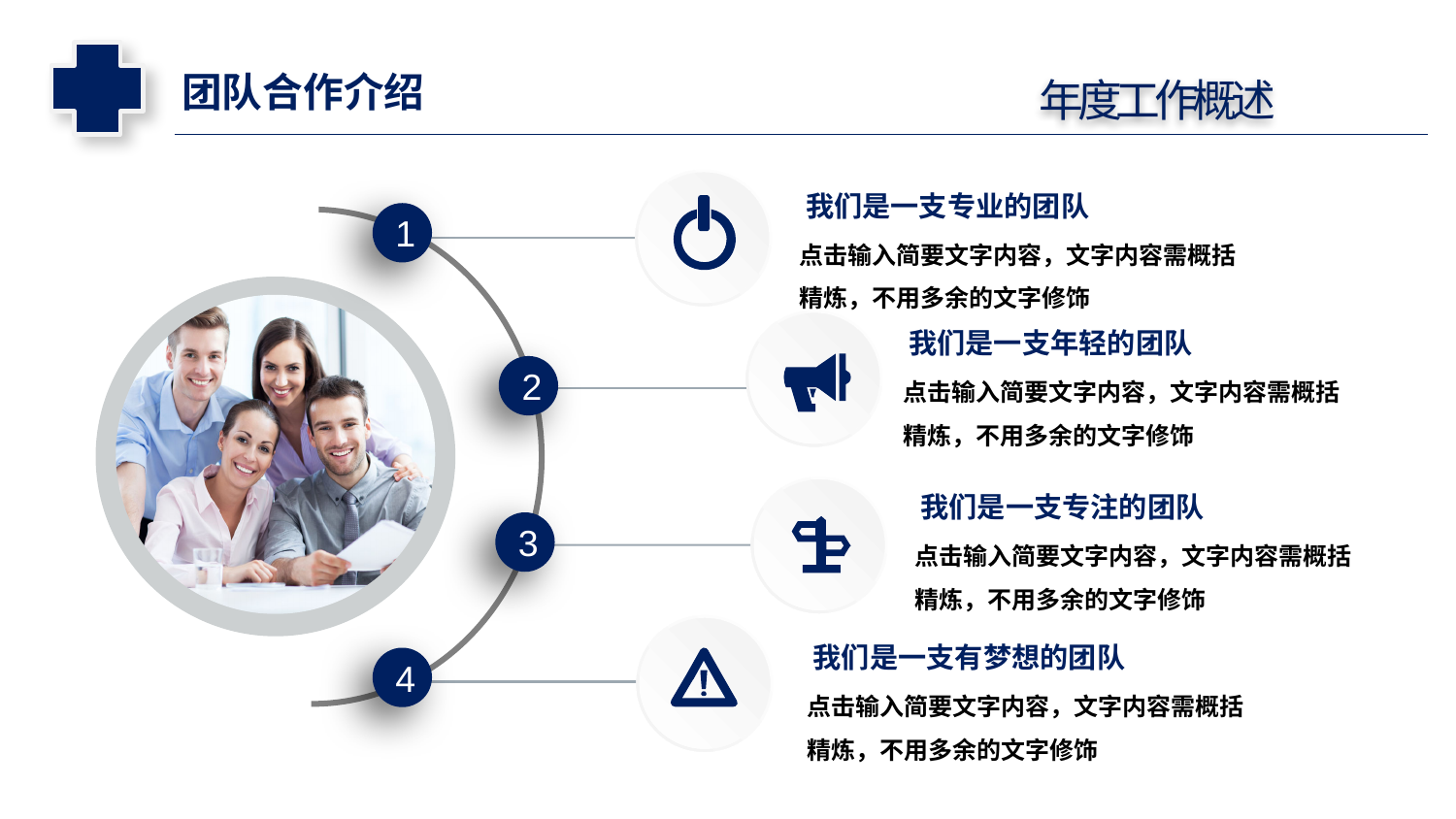

延迟符
团队合作介绍
年度工作概述

我们是一支专业的团队
1
点击输入简要文字内容，文字内容需概括精炼，不用多余的文字修饰

我们是一支年轻的团队
点击输入简要文字内容，文字内容需概括精炼，不用多余的文字修饰
2

我们是一支专注的团队
3
点击输入简要文字内容，文字内容需概括精炼，不用多余的文字修饰

我们是一支有梦想的团队
4
点击输入简要文字内容，文字内容需概括精炼，不用多余的文字修饰